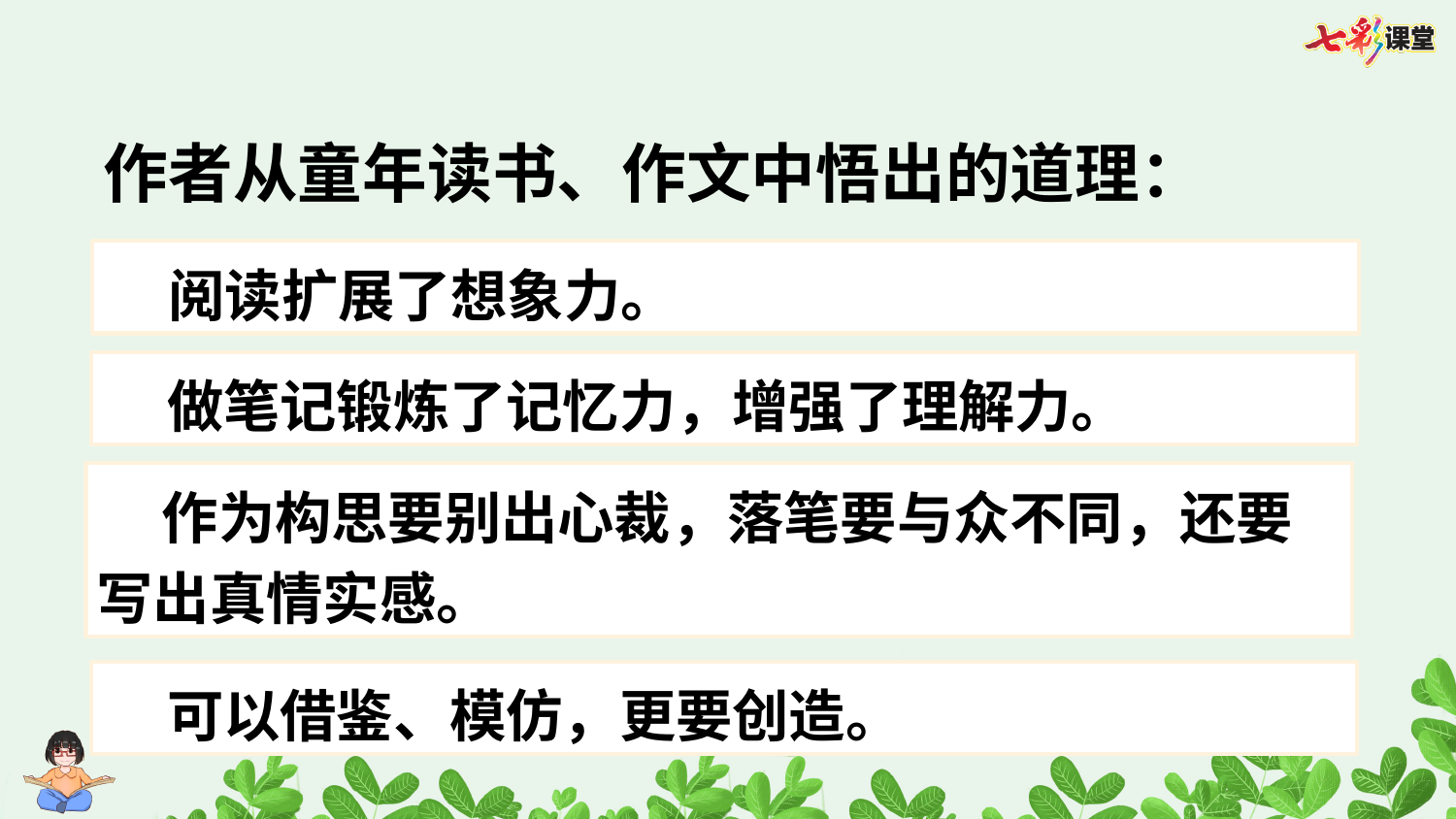

作者从童年读书、作文中悟出的道理：
    阅读扩展了想象力。
    做笔记锻炼了记忆力，增强了理解力。
    作为构思要别出心裁，落笔要与众不同，还要写出真情实感。
    可以借鉴、模仿，更要创造。